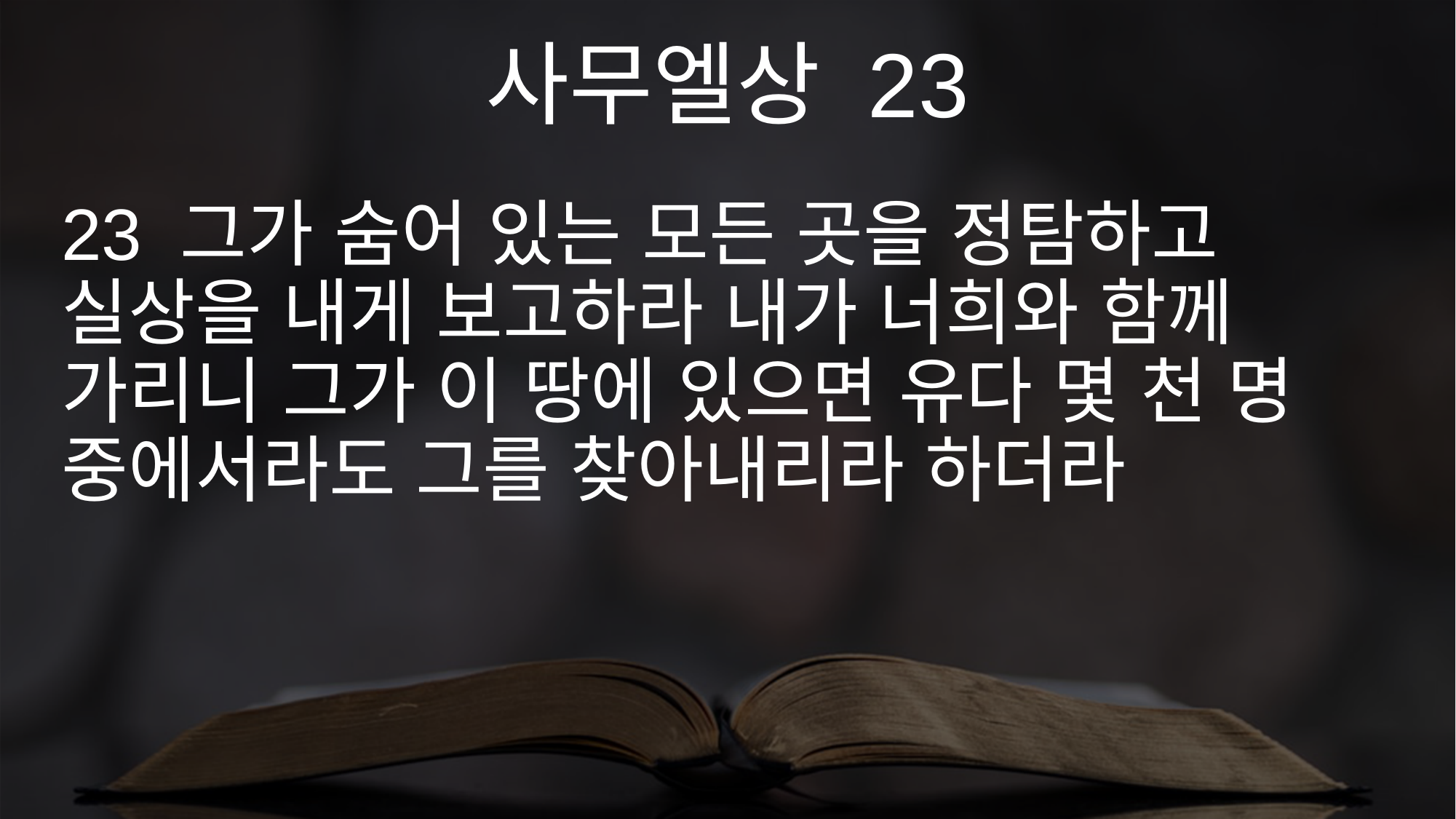

사무엘상 23
23 그가 숨어 있는 모든 곳을 정탐하고 실상을 내게 보고하라 내가 너희와 함께 가리니 그가 이 땅에 있으면 유다 몇 천 명 중에서라도 그를 찾아내리라 하더라